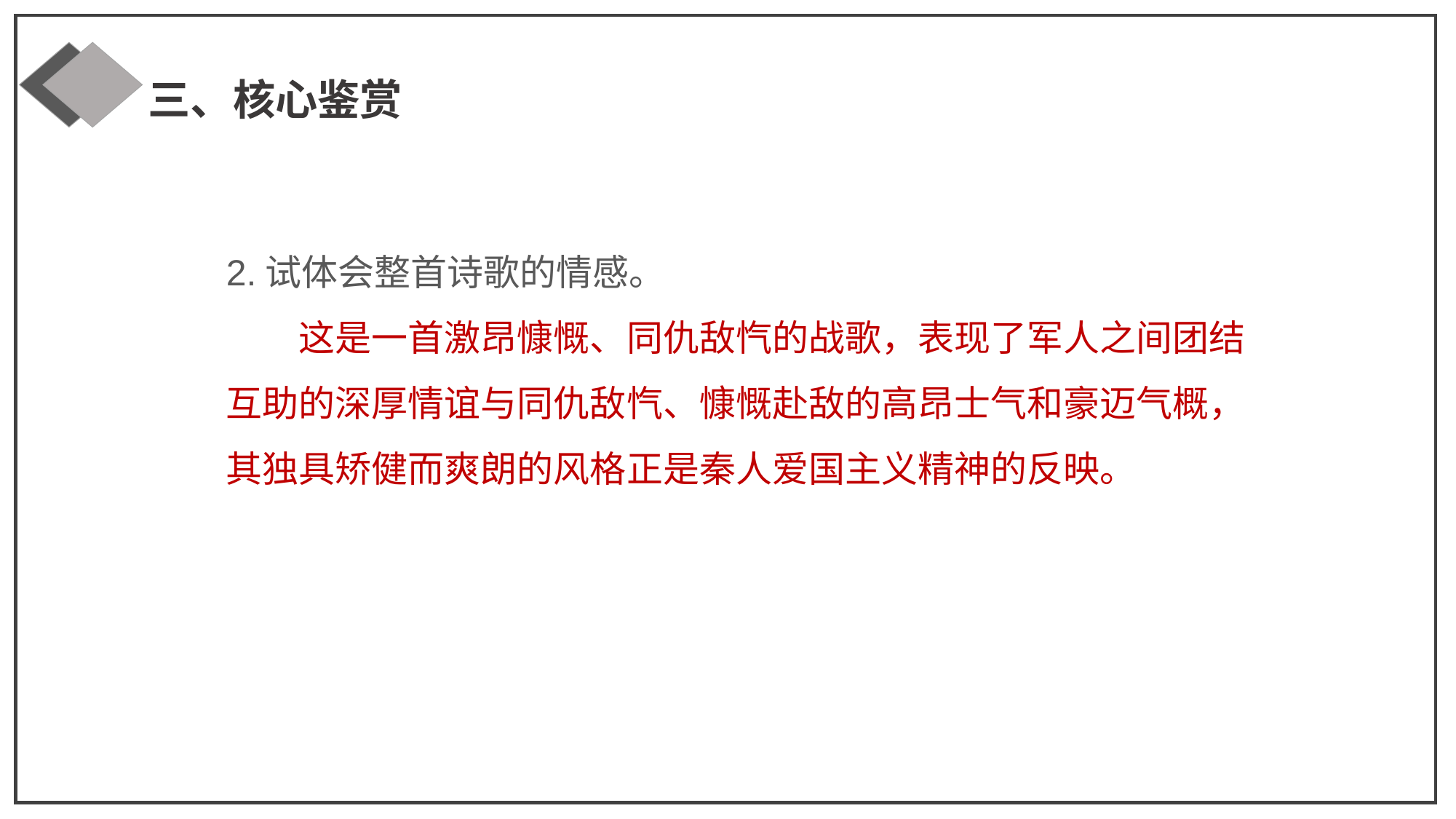

三、核心鉴赏
2.试体会整首诗歌的情感。
这是一首激昂慷慨、同仇敌忾的战歌，表现了军人之间团结互助的深厚情谊与同仇敌忾、慷慨赴敌的高昂士气和豪迈气概，其独具矫健而爽朗的风格正是秦人爱国主义精神的反映。